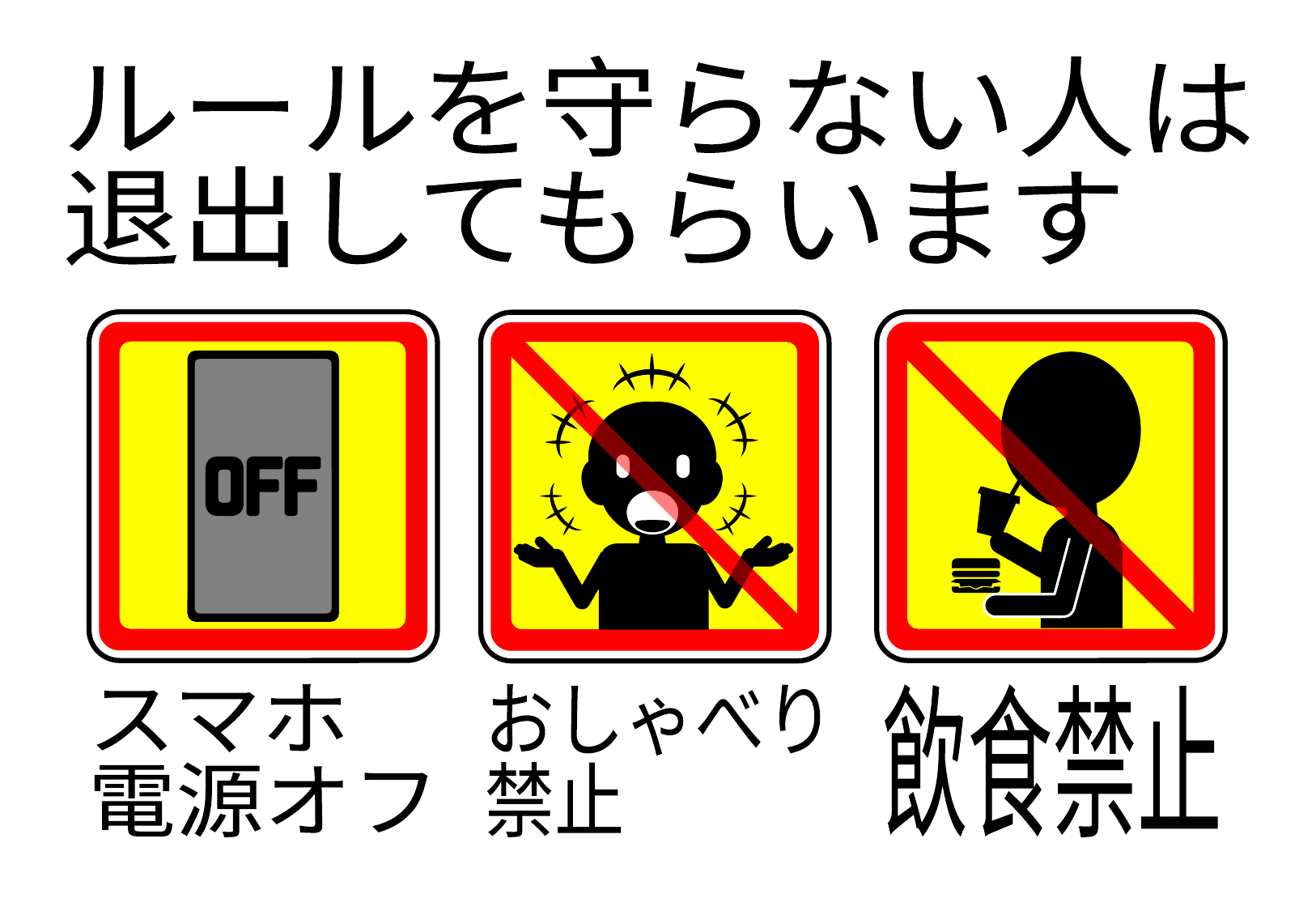

ルールを守らない人は
退出してもらいます

スマホ
電源オフ
おしゃべり
禁止
飲食禁止